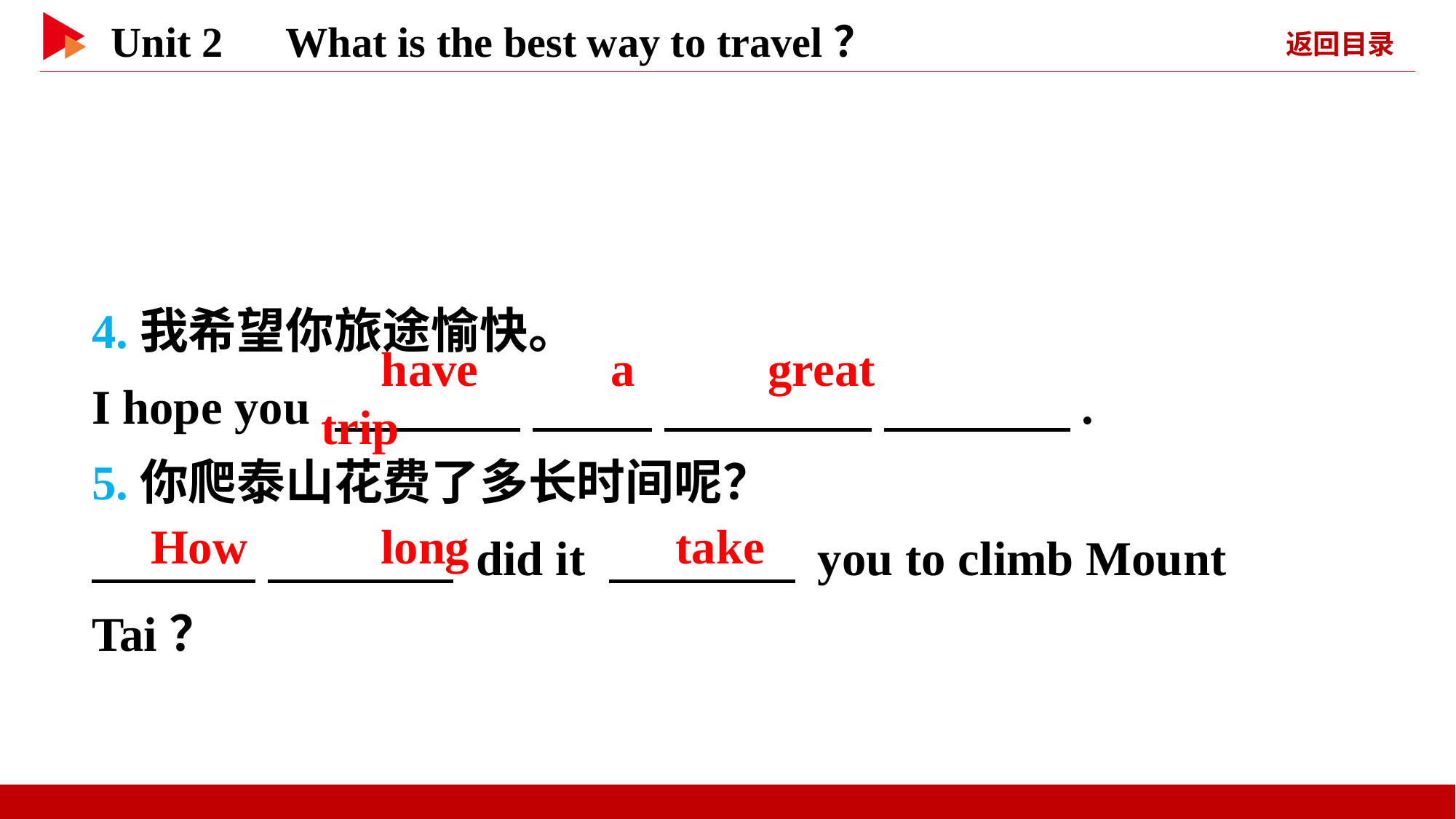

4.我希望你旅途愉快。
I hope you 　        　 　  　 　          　 　        　.
5.你爬泰山花费了多长时间呢？
　      　 　        　 did it 　        　 you to climb Mount Tai？
　have　 　a　 　great　 　trip
　How　 　long
　take